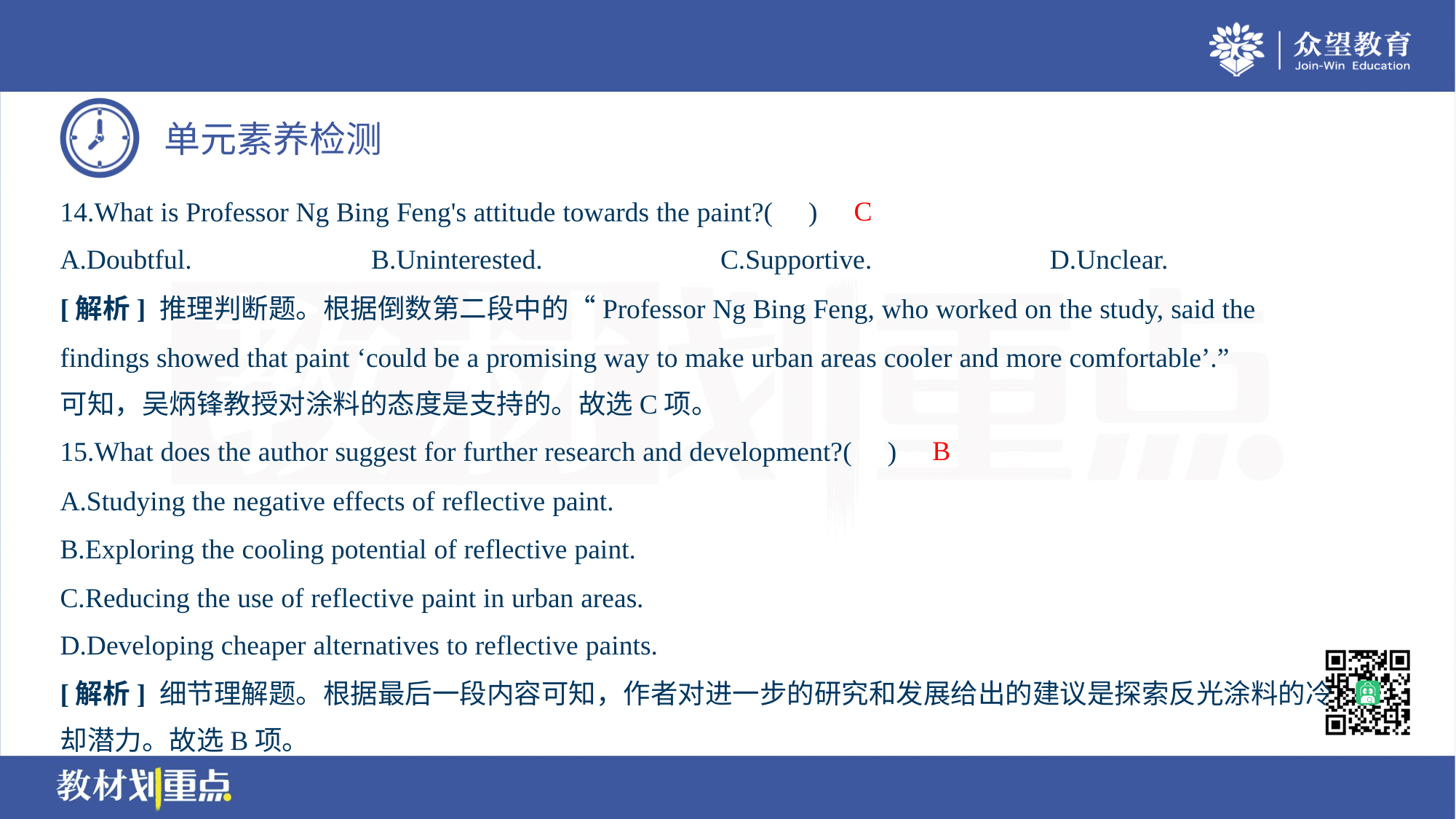

C
14.What is Professor Ng Bing Feng's attitude towards the paint?(     )
A.Doubtful.	B.Uninterested.	C.Supportive.	D.Unclear.
[解析] 推理判断题。根据倒数第二段中的“Professor Ng Bing Feng, who worked on the study, said the
findings showed that paint ‘could be a promising way to make urban areas cooler and more comfortable’.”
可知，吴炳锋教授对涂料的态度是支持的。故选C项。
B
15.What does the author suggest for further research and development?(     )
A.Studying the negative effects of reflective paint.
B.Exploring the cooling potential of reflective paint.
C.Reducing the use of reflective paint in urban areas.
D.Developing cheaper alternatives to reflective paints.
[解析] 细节理解题。根据最后一段内容可知，作者对进一步的研究和发展给出的建议是探索反光涂料的冷
却潜力。故选B项。